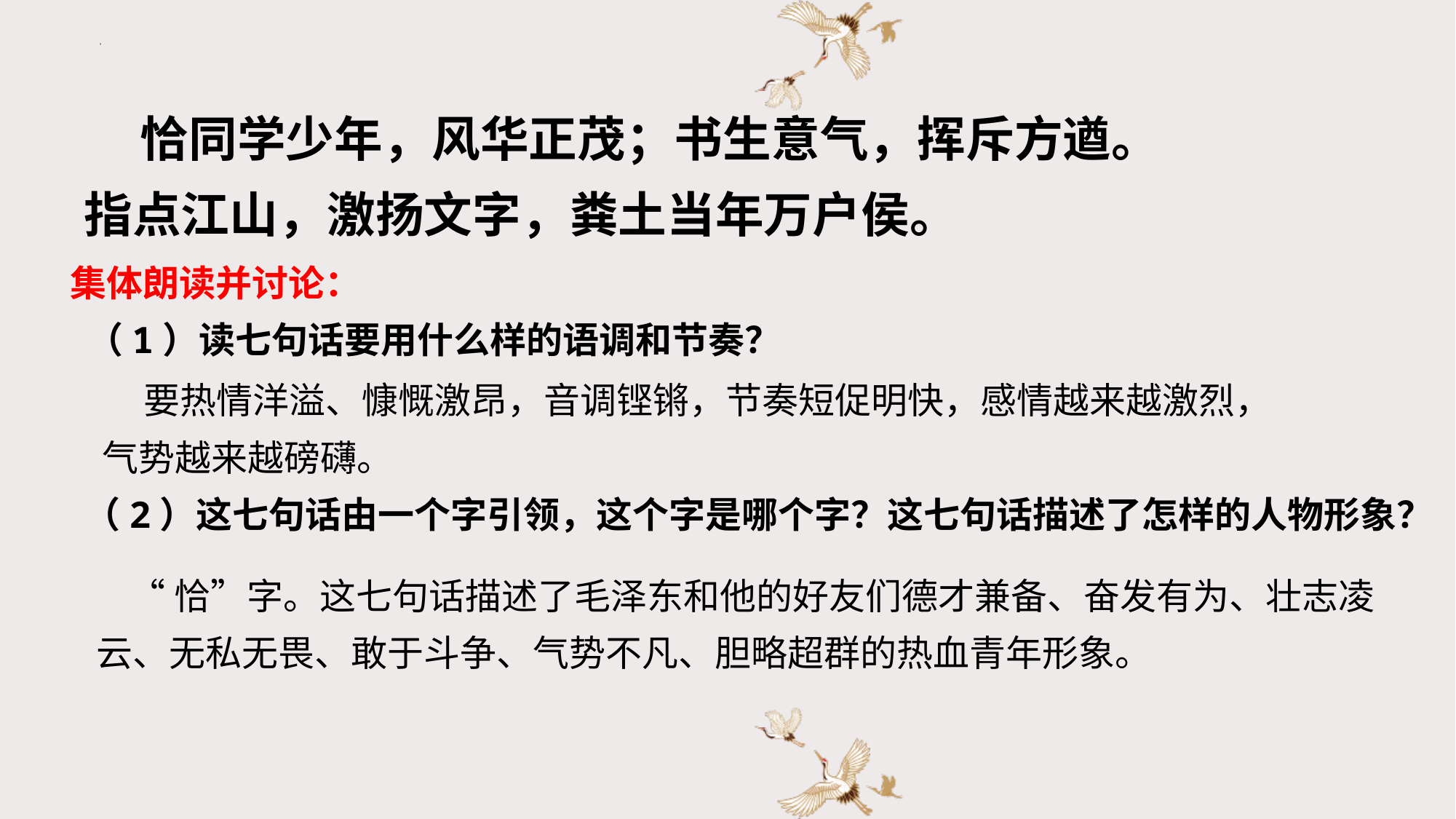

恰同学少年，风华正茂；书生意气，挥斥方遒。
指点江山，激扬文字，粪土当年万户侯。
集体朗读并讨论：
 （1）读七句话要用什么样的语调和节奏？
    要热情洋溢、慷慨激昂，音调铿锵，节奏短促明快，感情越来越激烈，气势越来越磅礴。
（2）这七句话由一个字引领，这个字是哪个字？这七句话描述了怎样的人物形象？
    “恰”字。这七句话描述了毛泽东和他的好友们德才兼备、奋发有为、壮志凌云、无私无畏、敢于斗争、气势不凡、胆略超群的热血青年形象。